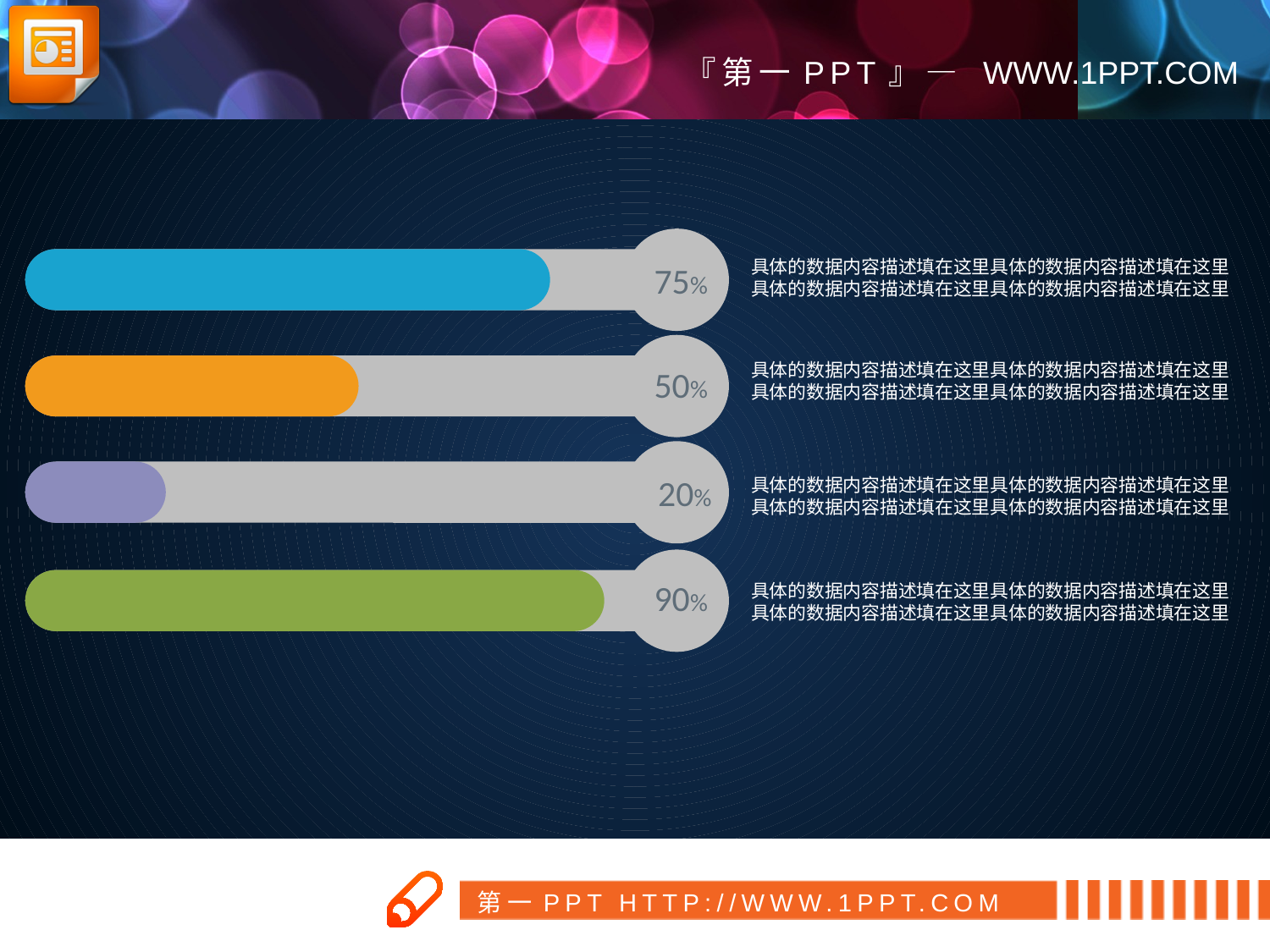

具体的数据内容描述填在这里具体的数据内容描述填在这里
具体的数据内容描述填在这里具体的数据内容描述填在这里

75%

具体的数据内容描述填在这里具体的数据内容描述填在这里
具体的数据内容描述填在这里具体的数据内容描述填在这里

50%

20%
具体的数据内容描述填在这里具体的数据内容描述填在这里
具体的数据内容描述填在这里具体的数据内容描述填在这里

90%

具体的数据内容描述填在这里具体的数据内容描述填在这里
具体的数据内容描述填在这里具体的数据内容描述填在这里